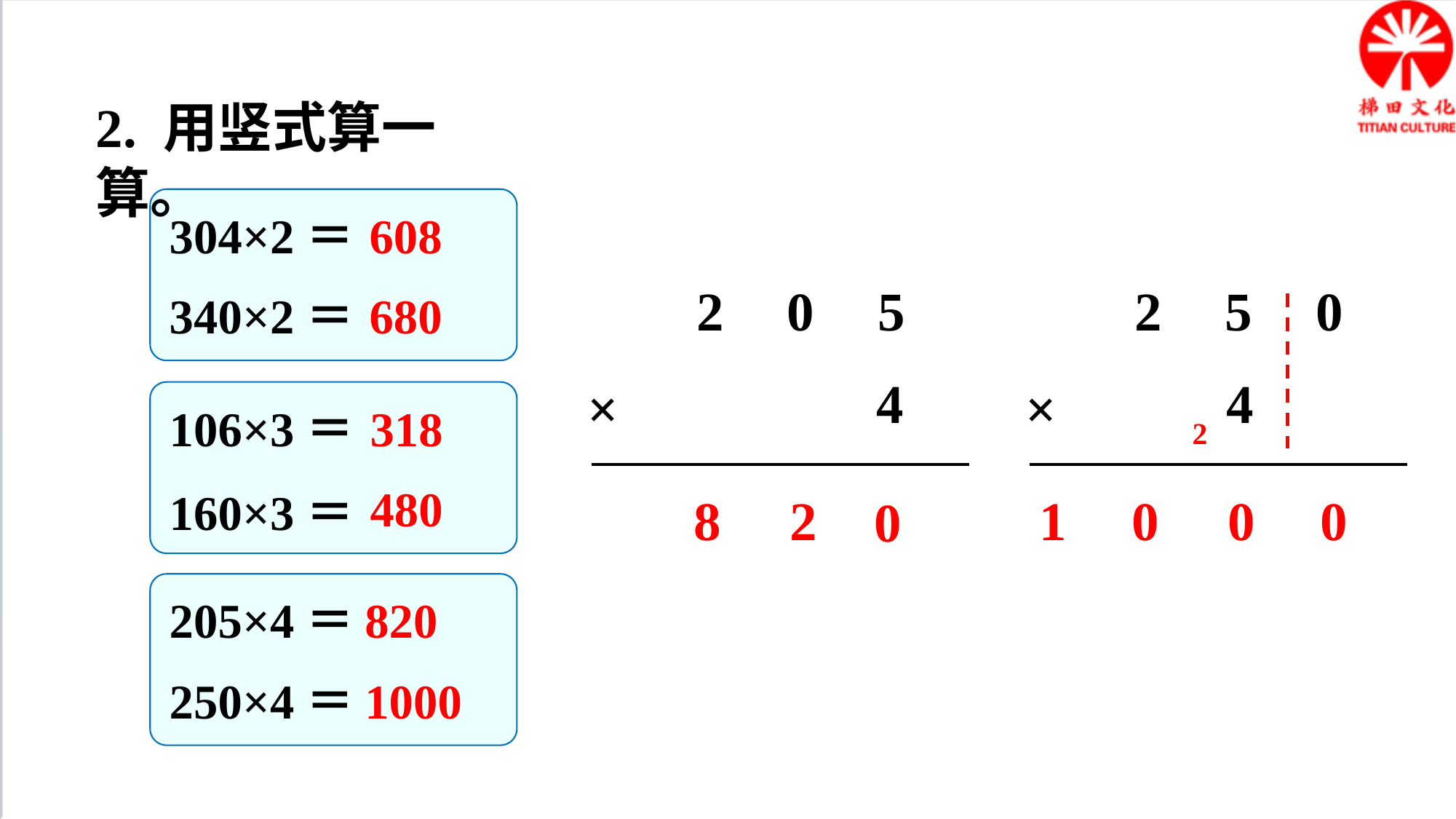

2. 用竖式算一算。

304×2＝
608
2  5  0
4
×

2  0  5
4
×
340×2＝
680

106×3＝
318
2
480
160×3＝
8
2
1
0
0
0
0

205×4＝
820
250×4＝
1000